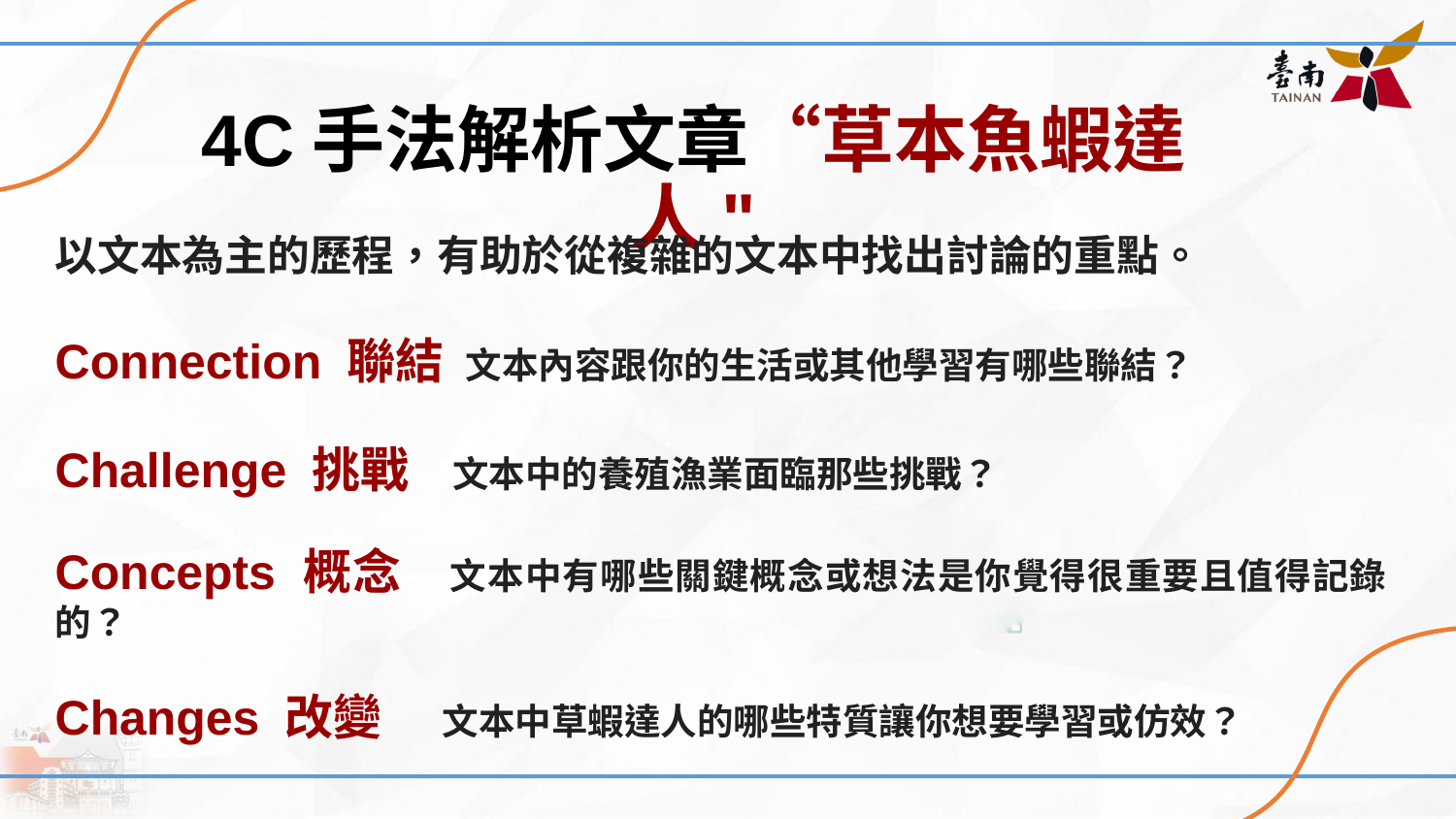

# 4C手法解析文章“草本魚蝦達人"
以文本為主的歷程，有助於從複雜的文本中找出討論的重點。

Connection 聯結  文本內容跟你的生活或其他學習有哪些聯結？

Challenge 挑戰    文本中的養殖漁業面臨那些挑戰？

Concepts 概念    文本中有哪些關鍵概念或想法是你覺得很重要且值得記錄的？

Changes 改變      文本中草蝦達人的哪些特質讓你想要學習或仿效？